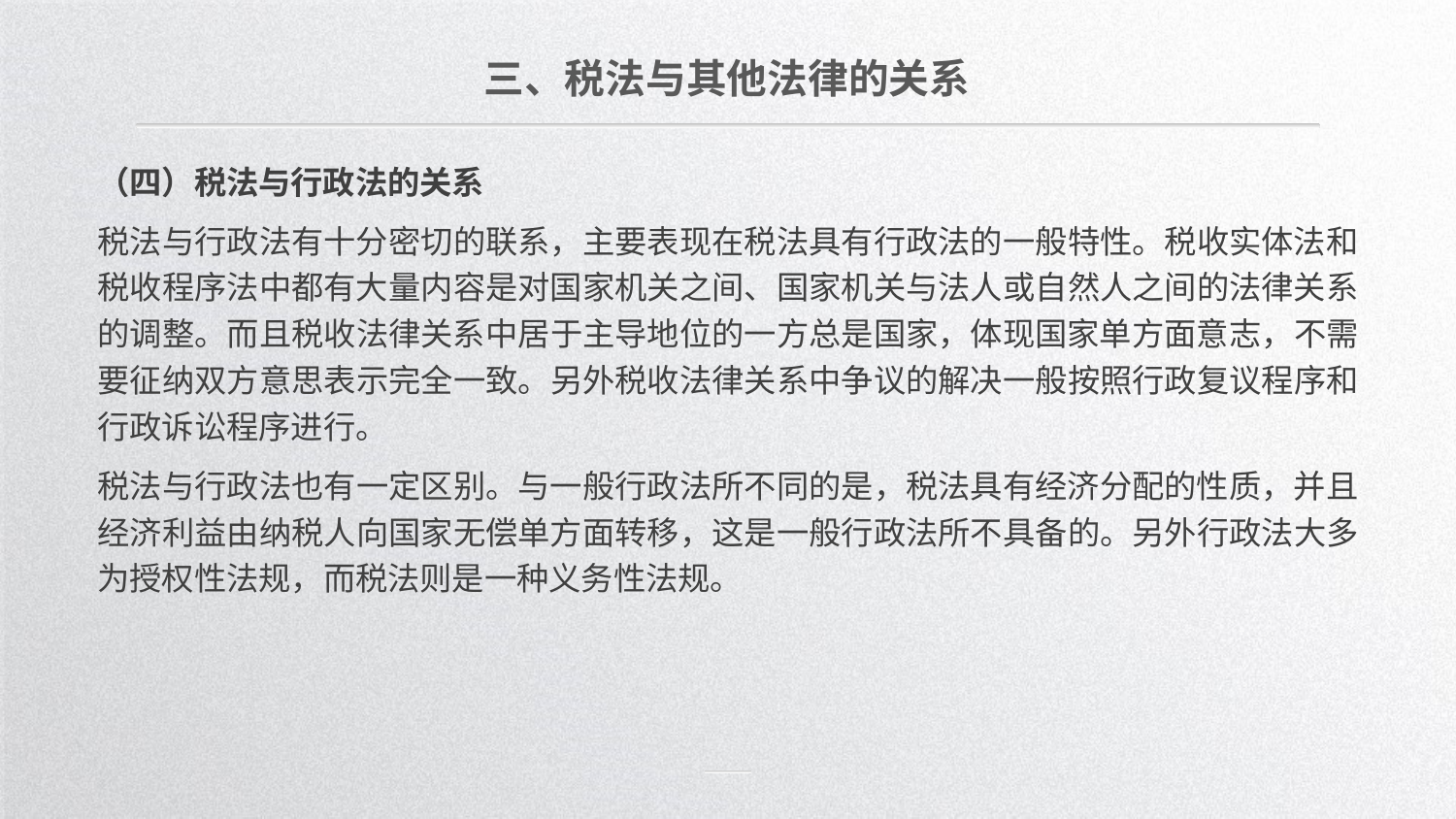

三、税法与其他法律的关系
（四）税法与行政法的关系
税法与行政法有十分密切的联系，主要表现在税法具有行政法的一般特性。税收实体法和税收程序法中都有大量内容是对国家机关之间、国家机关与法人或自然人之间的法律关系的调整。而且税收法律关系中居于主导地位的一方总是国家，体现国家单方面意志，不需要征纳双方意思表示完全一致。另外税收法律关系中争议的解决一般按照行政复议程序和行政诉讼程序进行。
税法与行政法也有一定区别。与一般行政法所不同的是，税法具有经济分配的性质，并且经济利益由纳税人向国家无偿单方面转移，这是一般行政法所不具备的。另外行政法大多为授权性法规，而税法则是一种义务性法规。